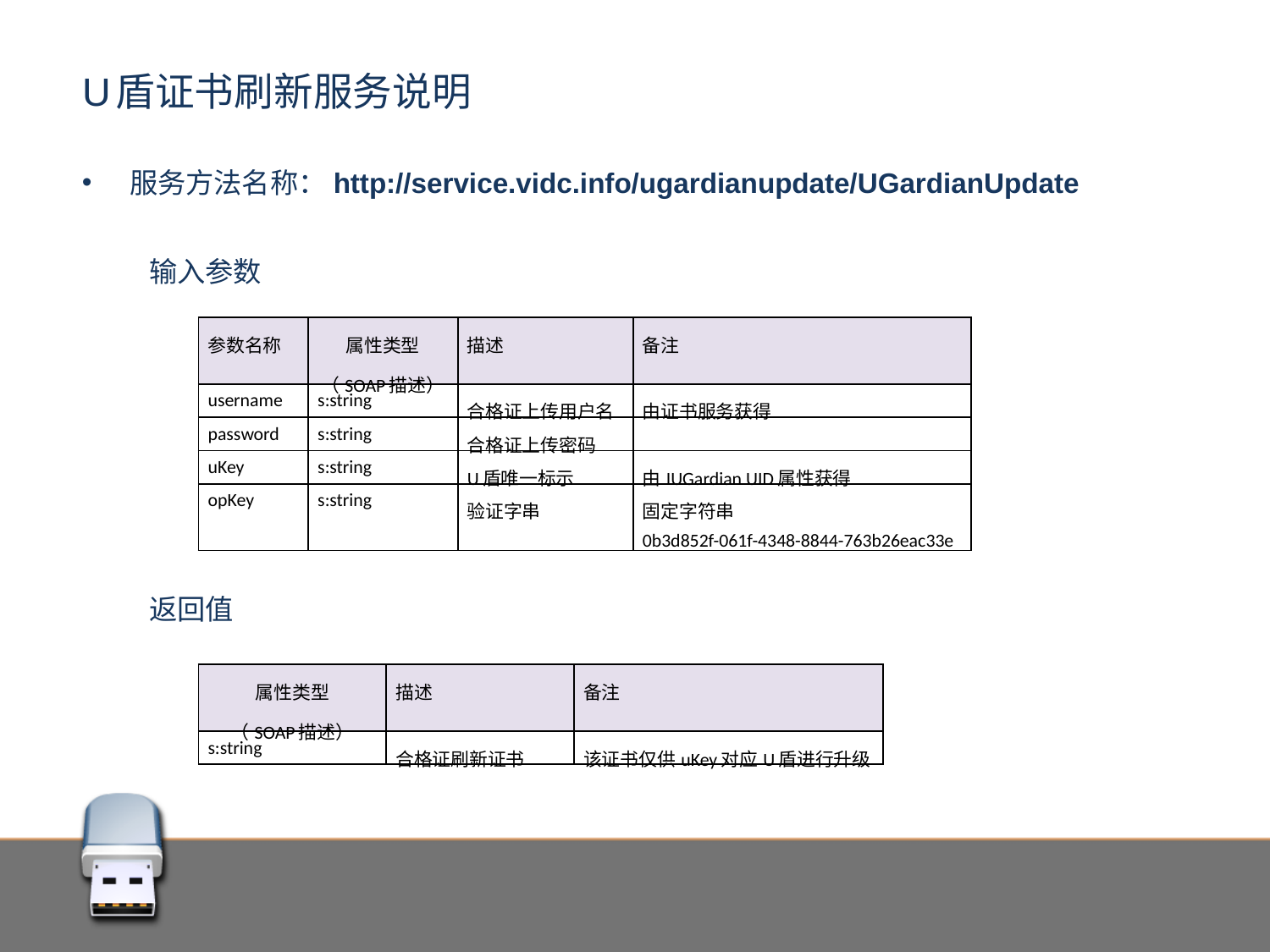

# U盾证书刷新服务说明
服务方法名称：http://service.vidc.info/ugardianupdate/UGardianUpdate

	输入参数
| 参数名称 | 属性类型 （SOAP描述） | 描述 | 备注 |
| --- | --- | --- | --- |
| username | s:string | 合格证上传用户名 | 由证书服务获得 |
| password | s:string | 合格证上传密码 |  |
| uKey | s:string | U盾唯一标示 | 由IUGardian UID属性获得 |
| opKey | s:string | 验证字串 | 固定字符串 0b3d852f-061f-4348-8844-763b26eac33e |
	返回值
| 属性类型 （SOAP描述） | 描述 | 备注 |
| --- | --- | --- |
| s:string | 合格证刷新证书 | 该证书仅供uKey对应U盾进行升级 |